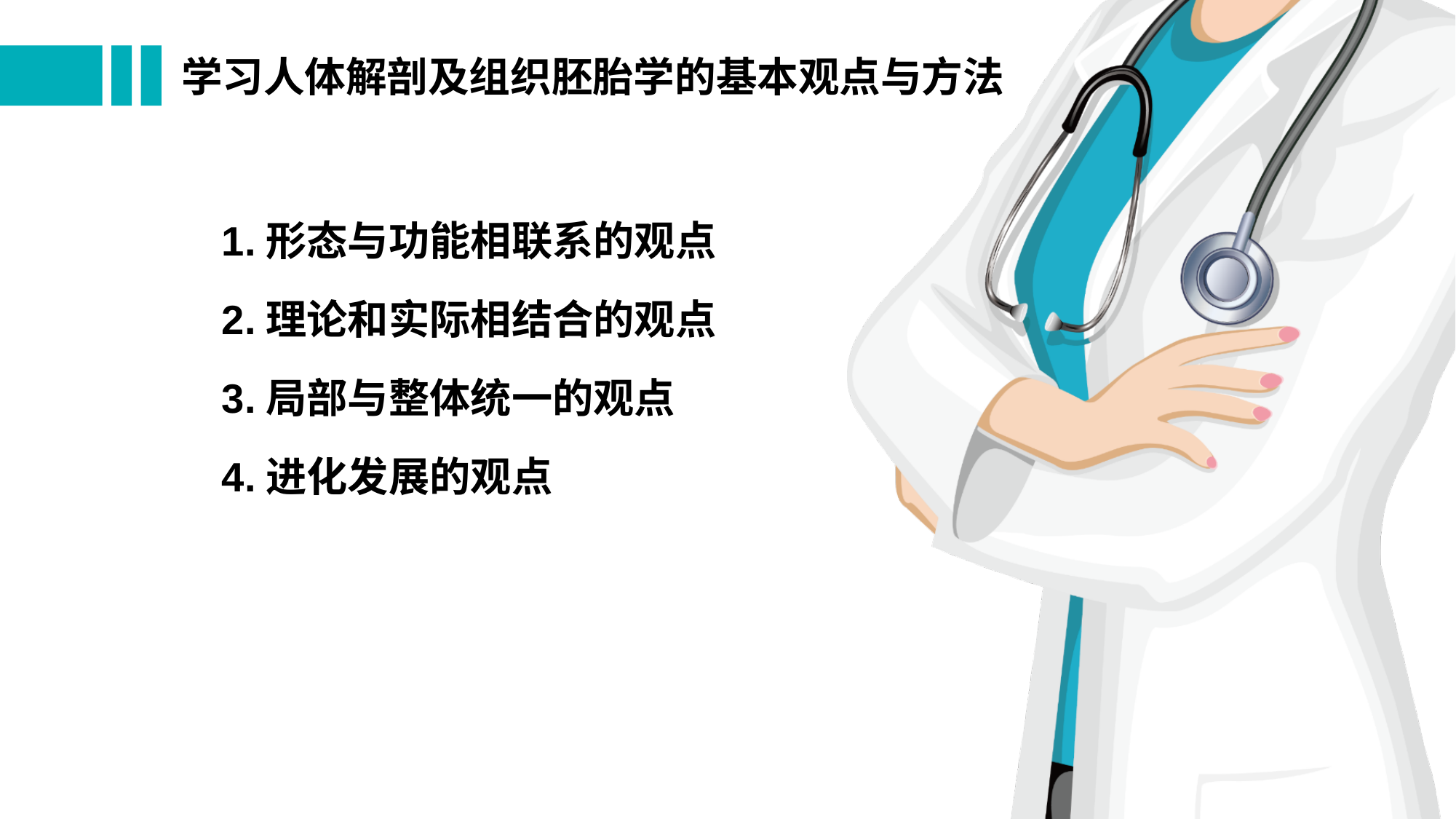

# 学习人体解剖及组织胚胎学的基本观点与方法
1.形态与功能相联系的观点
2.理论和实际相结合的观点
3.局部与整体统一的观点
4.进化发展的观点